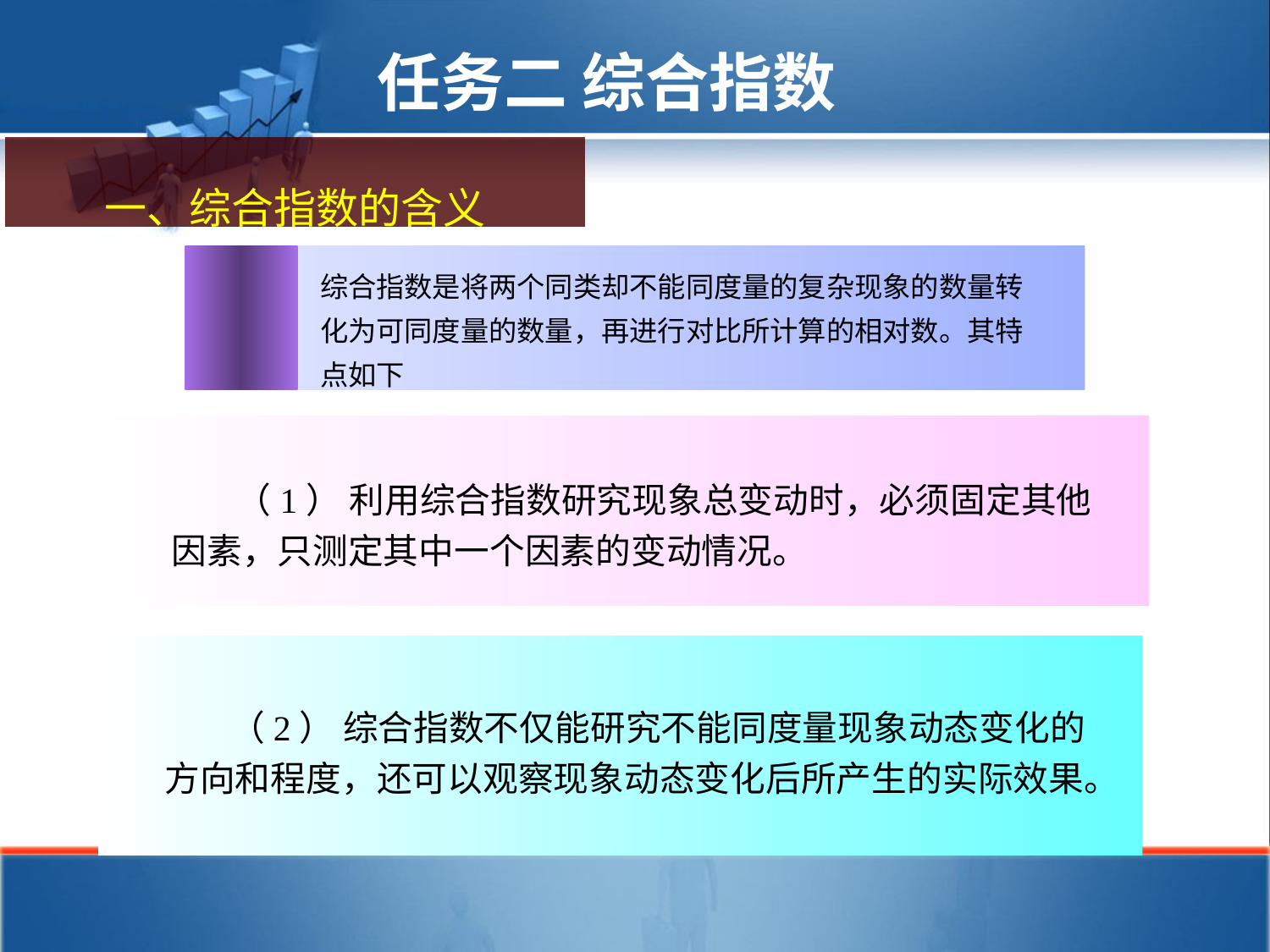

任务二 综合指数

一、综合指数的含义

综合指数是将两个同类却不能同度量的复杂现象的数量转化为可同度量的数量，再进行对比所计算的相对数。其特点如下

       （1） 利用综合指数研究现象总变动时，必须固定其他因素，只测定其中一个因素的变动情况。

       （2） 综合指数不仅能研究不能同度量现象动态变化的方向和程度，还可以观察现象动态变化后所产生的实际效果。